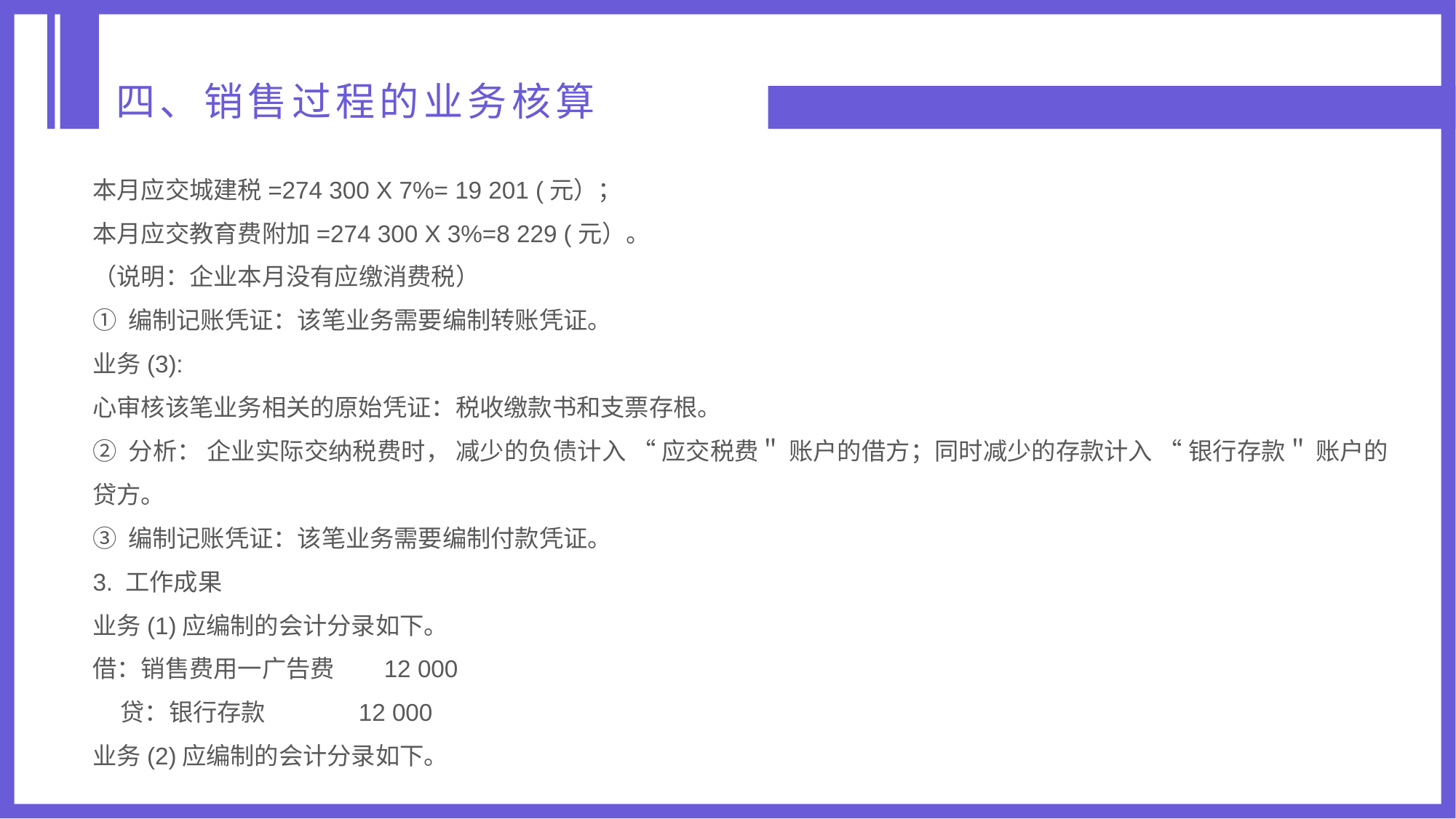

四、销售过程的业务核算
本月应交城建税=274 300 X 7%= 19 201 (元）；
本月应交教育费附加=274 300 X 3%=8 229 (元）。
（说明：企业本月没有应缴消费税）
① 编制记账凭证：该笔业务需要编制转账凭证。
业务(3):
心审核该笔业务相关的原始凭证：税收缴款书和支票存根。
② 分析： 企业实际交纳税费时， 减少的负债计入 “ 应交税费＂ 账户的借方；同时减少的存款计入 “ 银行存款＂ 账户的贷方。
③ 编制记账凭证：该笔业务需要编制付款凭证。
3. 工作成果
业务(1)应编制的会计分录如下。
借：销售费用一广告费        12 000
    贷：银行存款                12 000
业务(2)应编制的会计分录如下。